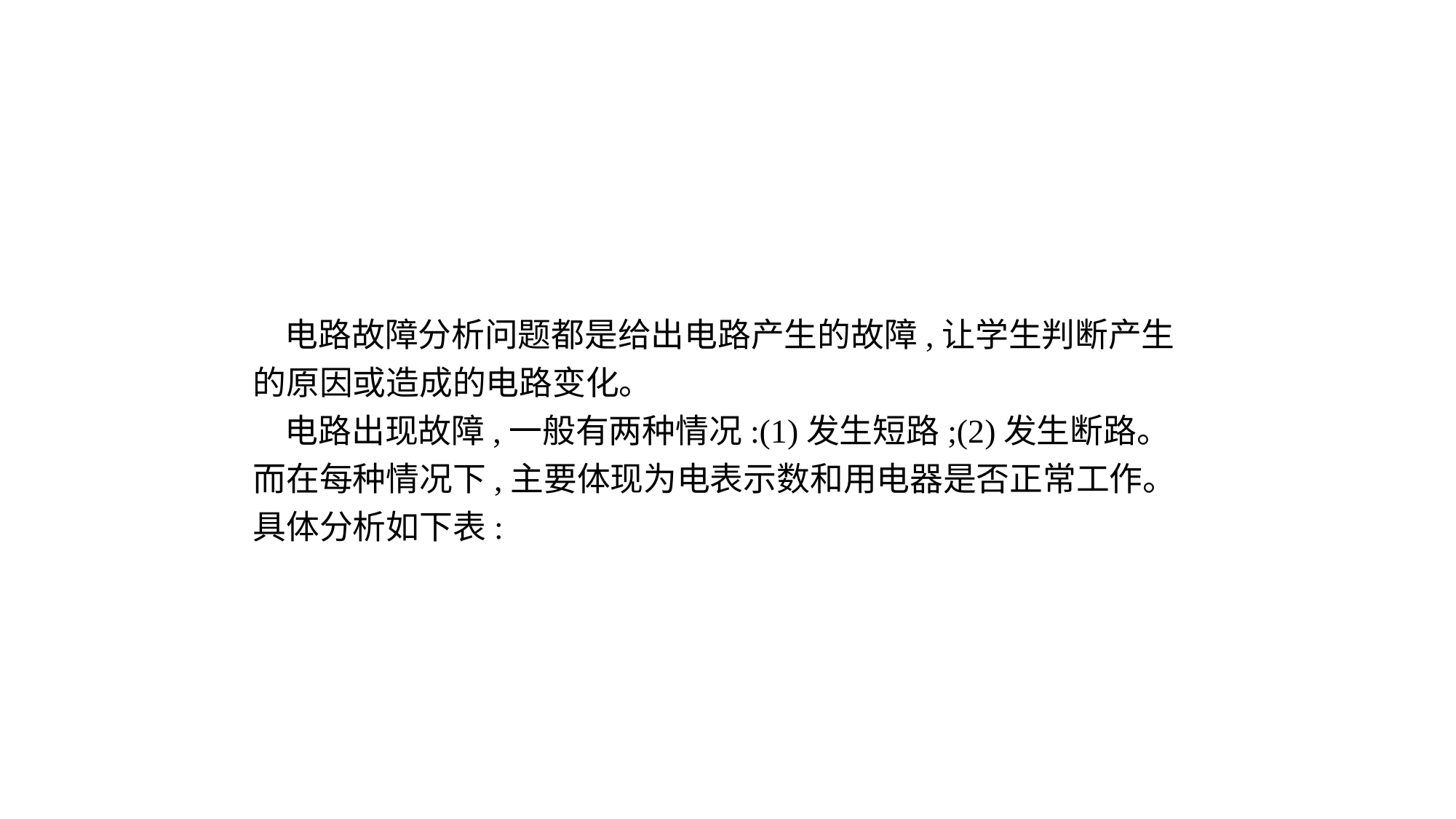

电路故障分析问题都是给出电路产生的故障,让学生判断产生的原因或造成的电路变化。
电路出现故障,一般有两种情况:(1)发生短路;(2)发生断路。而在每种情况下,主要体现为电表示数和用电器是否正常工作。具体分析如下表: